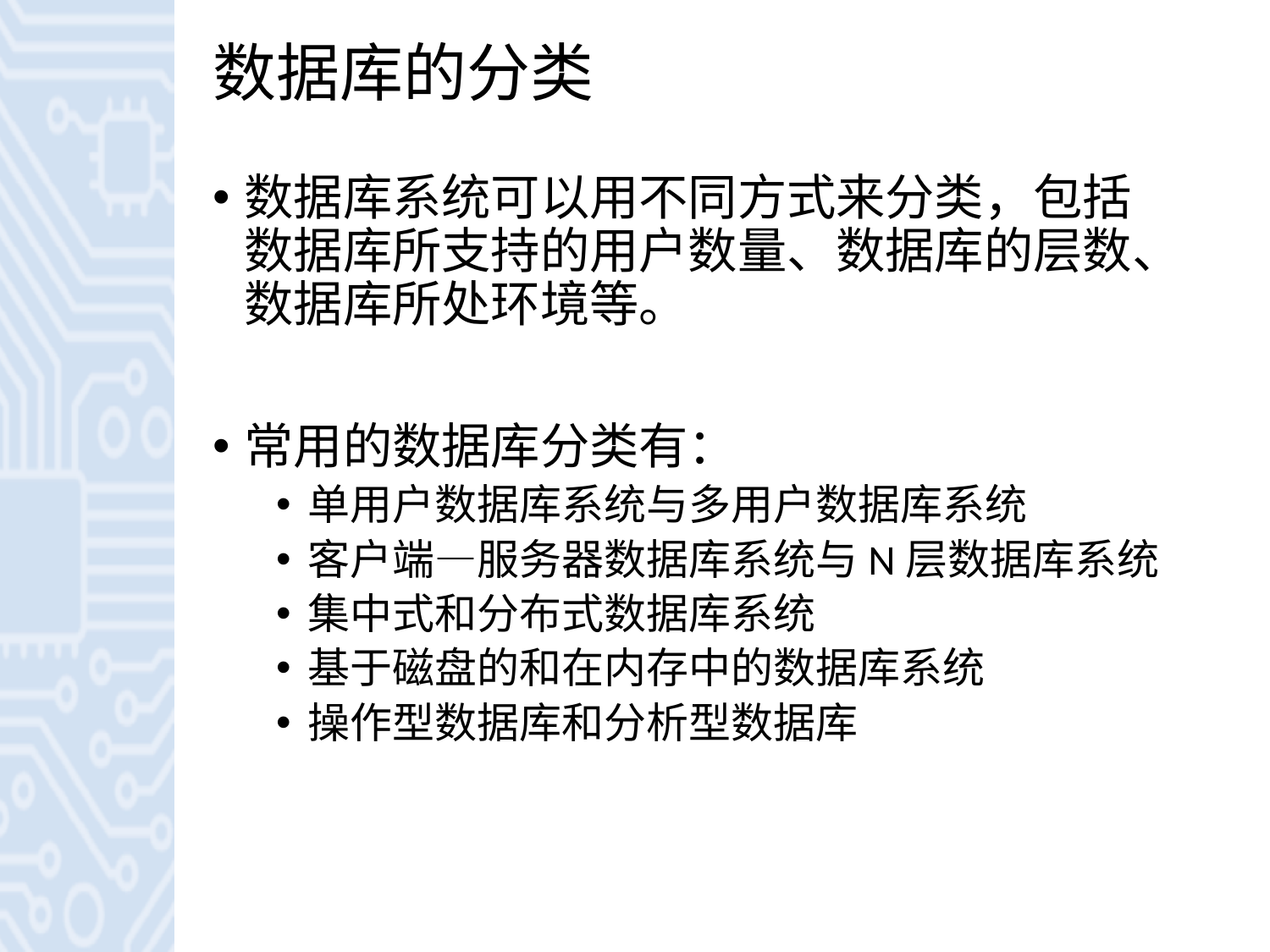

# 数据库的分类
数据库系统可以用不同方式来分类，包括数据库所支持的用户数量、数据库的层数、数据库所处环境等。

常用的数据库分类有：
单用户数据库系统与多用户数据库系统
客户端—服务器数据库系统与N层数据库系统
集中式和分布式数据库系统
基于磁盘的和在内存中的数据库系统
操作型数据库和分析型数据库